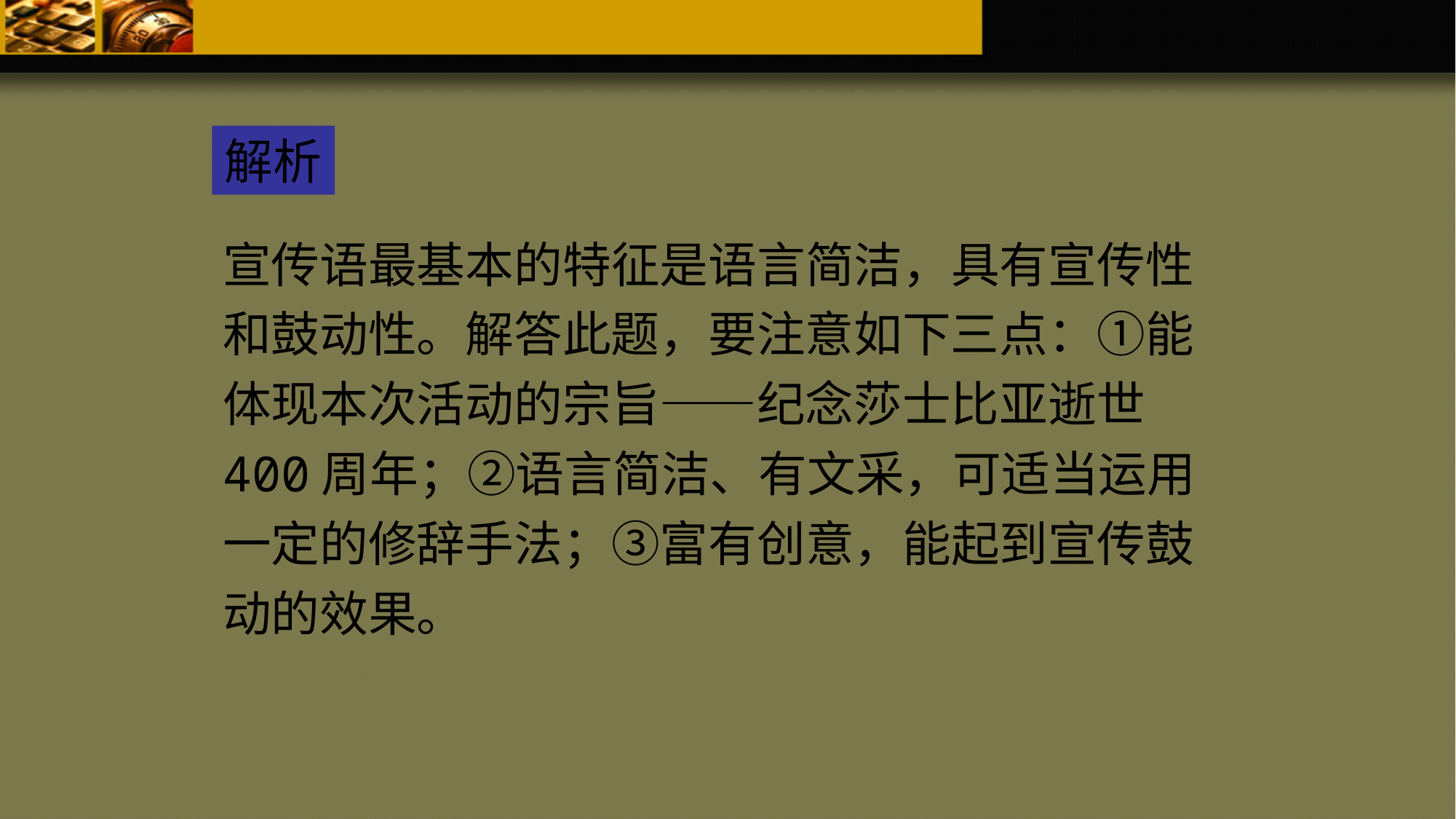

解析
宣传语最基本的特征是语言简洁，具有宣传性和鼓动性。解答此题，要注意如下三点：①能体现本次活动的宗旨——纪念莎士比亚逝世400周年；②语言简洁、有文采，可适当运用一定的修辞手法；③富有创意，能起到宣传鼓动的效果。